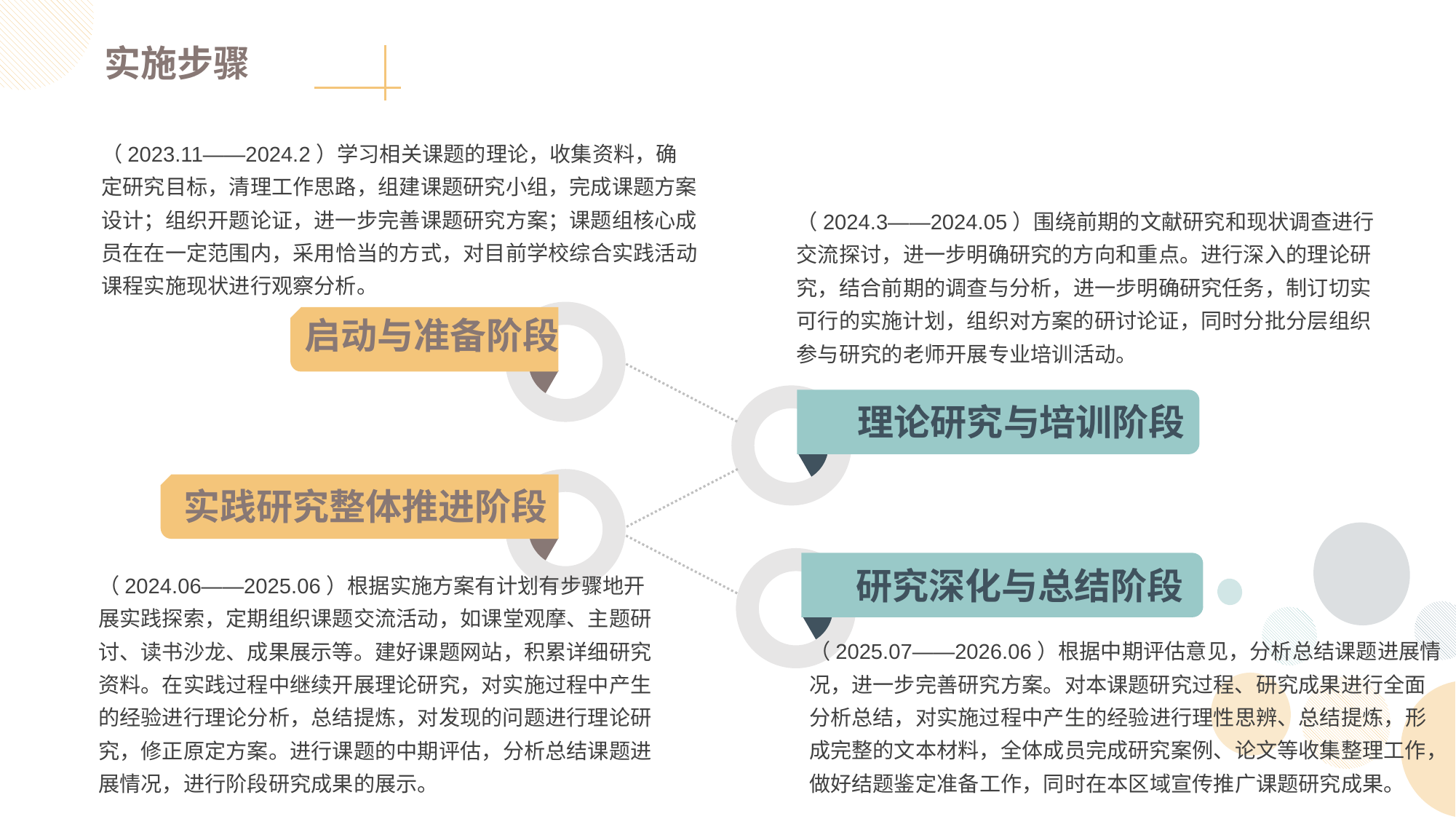

实施步骤
（2023.11——2024.2）学习相关课题的理论，收集资料，确定研究目标，清理工作思路，组建课题研究小组，完成课题方案设计；组织开题论证，进一步完善课题研究方案；课题组核心成员在在一定范围内，采用恰当的方式，对目前学校综合实践活动课程实施现状进行观察分析。
（2024.3——2024.05）围绕前期的文献研究和现状调查进行交流探讨，进一步明确研究的方向和重点。进行深入的理论研究，结合前期的调查与分析，进一步明确研究任务，制订切实可行的实施计划，组织对方案的研讨论证，同时分批分层组织参与研究的老师开展专业培训活动。

启动与准备阶段

理论研究与培训阶段

实践研究整体推进阶段

研究深化与总结阶段

（2024.06——2025.06）根据实施方案有计划有步骤地开展实践探索，定期组织课题交流活动，如课堂观摩、主题研讨、读书沙龙、成果展示等。建好课题网站，积累详细研究资料。在实践过程中继续开展理论研究，对实施过程中产生的经验进行理论分析，总结提炼，对发现的问题进行理论研究，修正原定方案。进行课题的中期评估，分析总结课题进展情况，进行阶段研究成果的展示。
（2025.07——2026.06）根据中期评估意见，分析总结课题进展情况，进一步完善研究方案。对本课题研究过程、研究成果进行全面分析总结，对实施过程中产生的经验进行理性思辨、总结提炼，形成完整的文本材料，全体成员完成研究案例、论文等收集整理工作，做好结题鉴定准备工作，同时在本区域宣传推广课题研究成果。